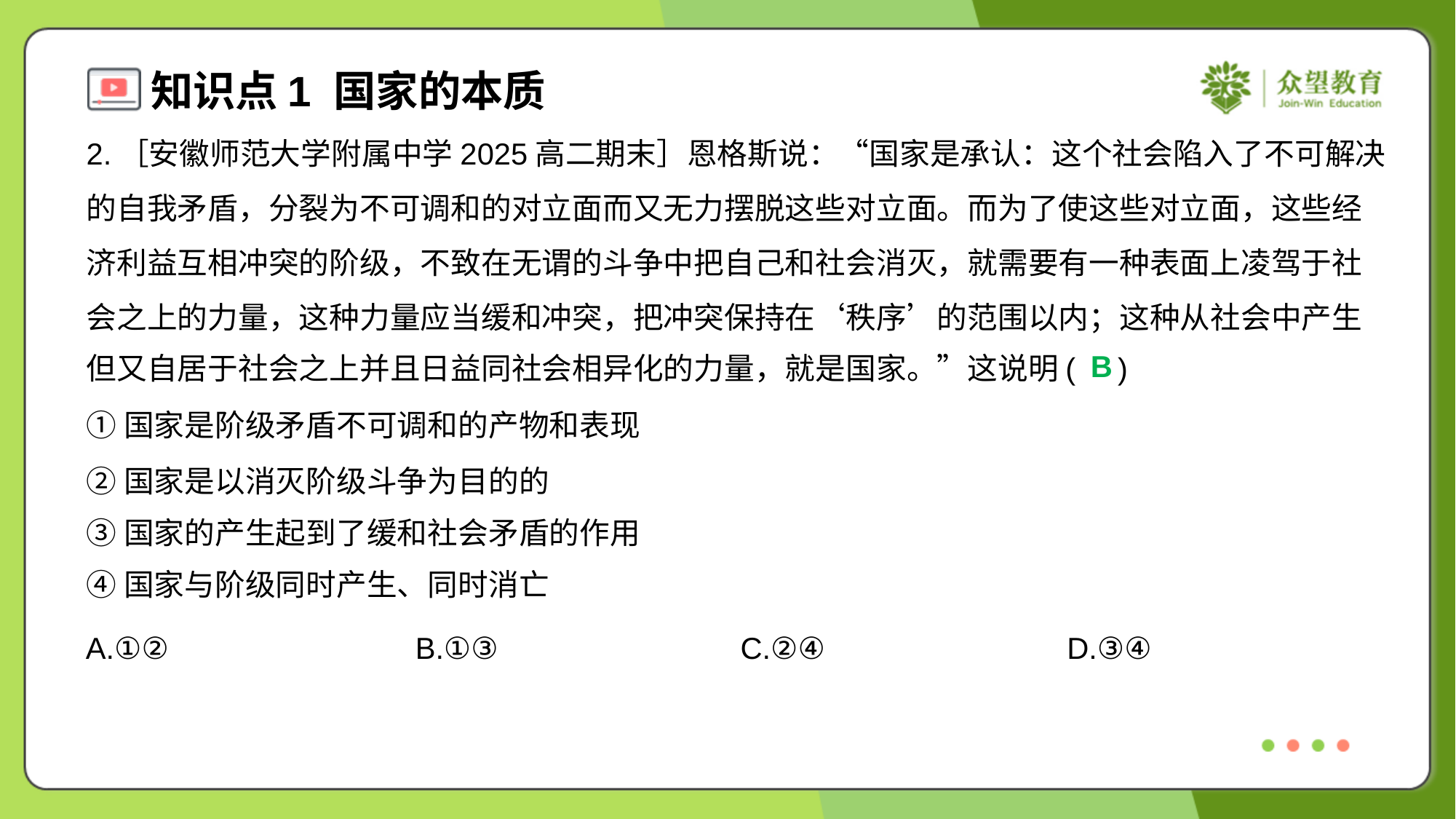

2.［安徽师范大学附属中学2025高二期末］恩格斯说：“国家是承认：这个社会陷入了不可解决
的自我矛盾，分裂为不可调和的对立面而又无力摆脱这些对立面。而为了使这些对立面，这些经
济利益互相冲突的阶级，不致在无谓的斗争中把自己和社会消灭，就需要有一种表面上凌驾于社
会之上的力量，这种力量应当缓和冲突，把冲突保持在‘秩序’的范围以内；这种从社会中产生
但又自居于社会之上并且日益同社会相异化的力量，就是国家。”这说明(     )
B
①国家是阶级矛盾不可调和的产物和表现
②国家是以消灭阶级斗争为目的的
③国家的产生起到了缓和社会矛盾的作用
④国家与阶级同时产生、同时消亡
A.①②	B.①③	C.②④	D.③④